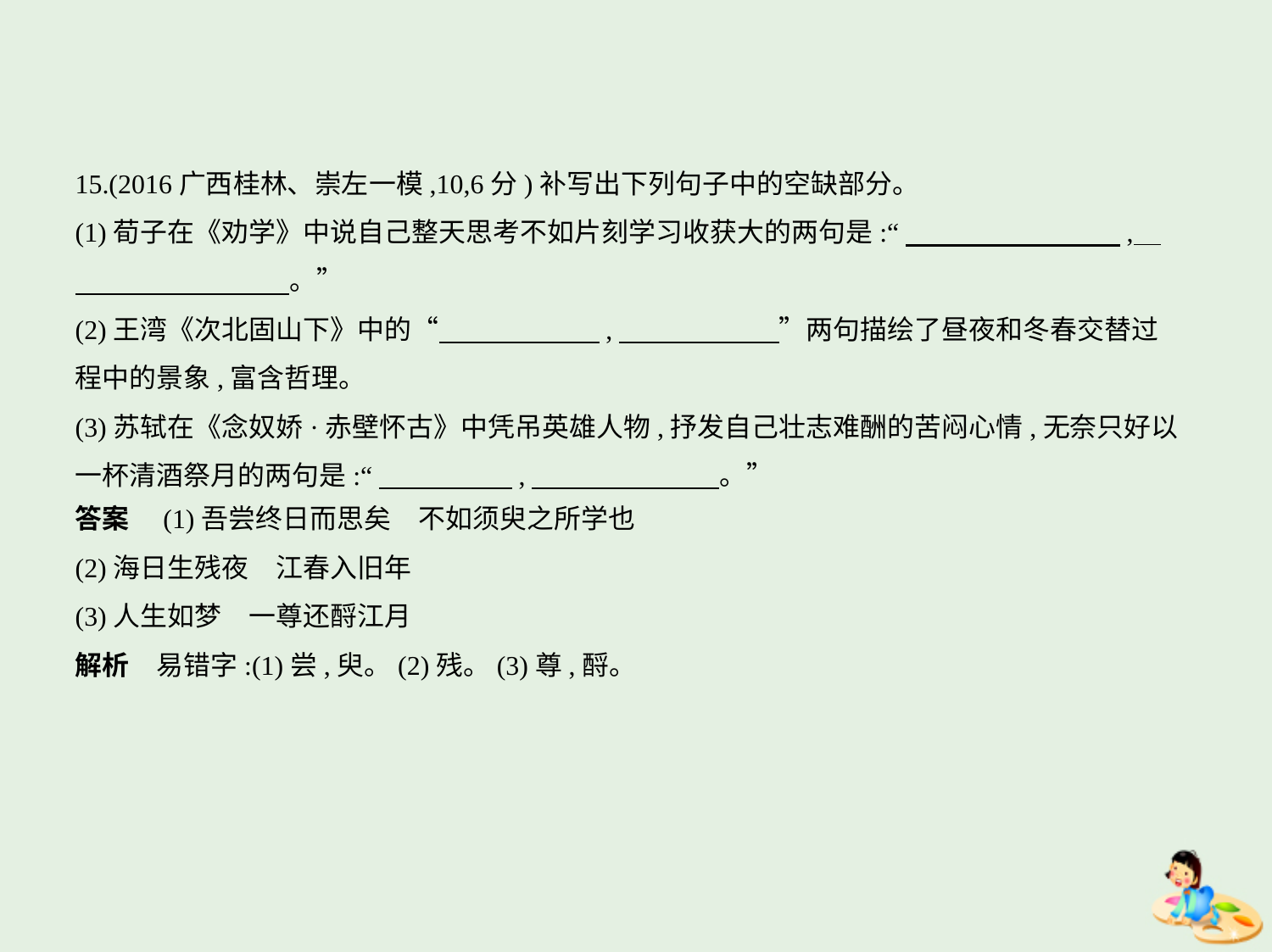

15.(2016广西桂林、崇左一模,10,6分)补写出下列句子中的空缺部分。
(1)荀子在《劝学》中说自己整天思考不如片刻学习收获大的两句是:“　　　　　　　    ,    
　　　　　　　    。”
(2)王湾《次北固山下》中的“　　　　　    ,　　　　　    ”两句描绘了昼夜和冬春交替过
程中的景象,富含哲理。
(3)苏轼在《念奴娇·赤壁怀古》中凭吊英雄人物,抒发自己壮志难酬的苦闷心情,无奈只好以
一杯清酒祭月的两句是:“　　　　    ,　　　　　　    。”
答案　(1)吾尝终日而思矣　不如须臾之所学也
(2)海日生残夜　江春入旧年
(3)人生如梦　一尊还酹江月
解析　易错字:(1)尝,臾。(2)残。(3)尊,酹。